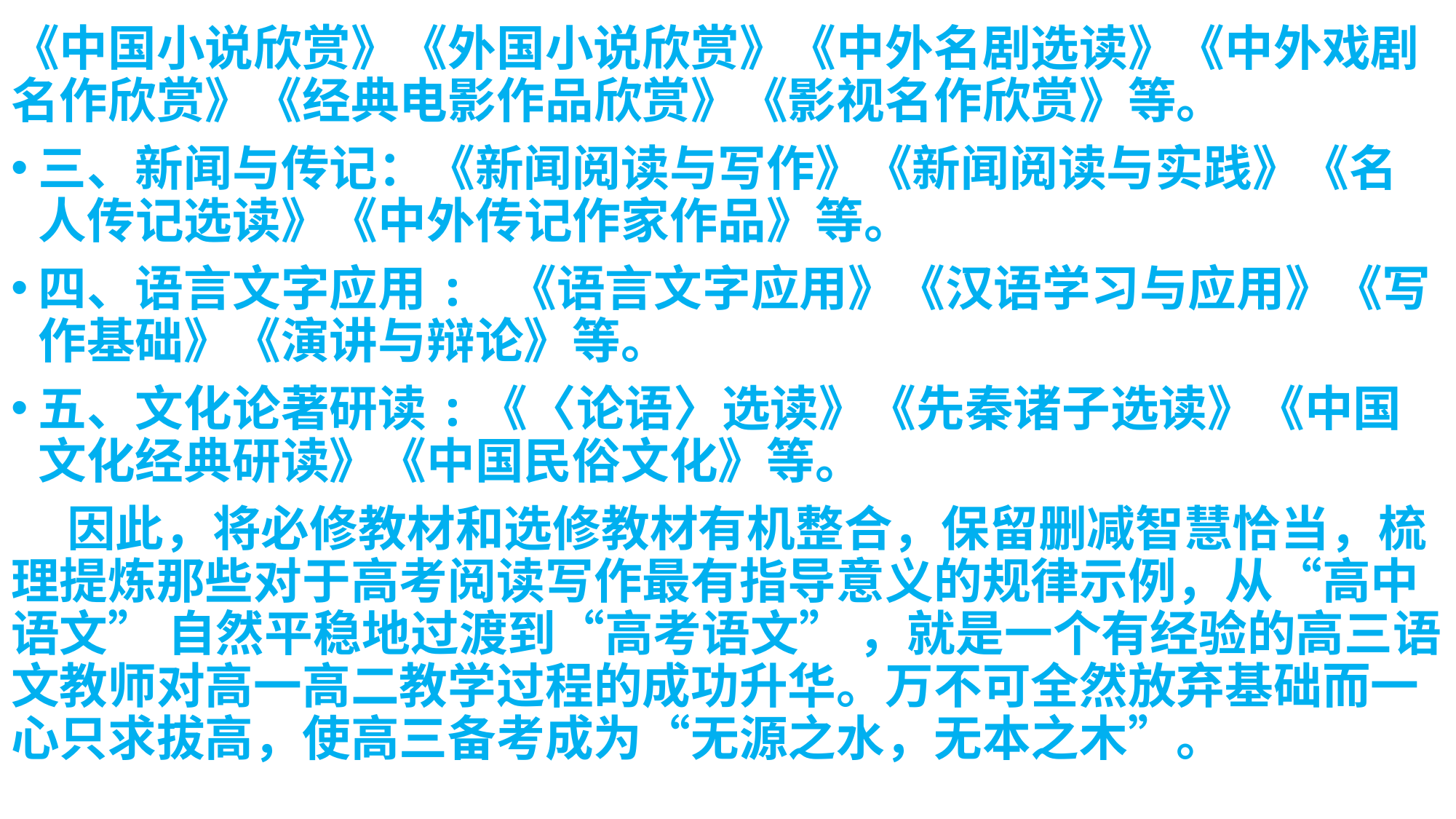

《中国小说欣赏》《外国小说欣赏》《中外名剧选读》《中外戏剧名作欣赏》《经典电影作品欣赏》《影视名作欣赏》等。
三、新闻与传记：《新闻阅读与写作》《新闻阅读与实践》《名人传记选读》《中外传记作家作品》等。
四、语言文字应用: 《语言文字应用》《汉语学习与应用》《写作基础》《演讲与辩论》等。
五、文化论著研读:《〈论语〉选读》《先秦诸子选读》《中国文化经典研读》《中国民俗文化》等。
    因此，将必修教材和选修教材有机整合，保留删减智慧恰当，梳理提炼那些对于高考阅读写作最有指导意义的规律示例，从“高中语文” 自然平稳地过渡到“高考语文” ，就是一个有经验的高三语文教师对高一高二教学过程的成功升华。万不可全然放弃基础而一心只求拔高，使高三备考成为“无源之水，无本之木”。
#